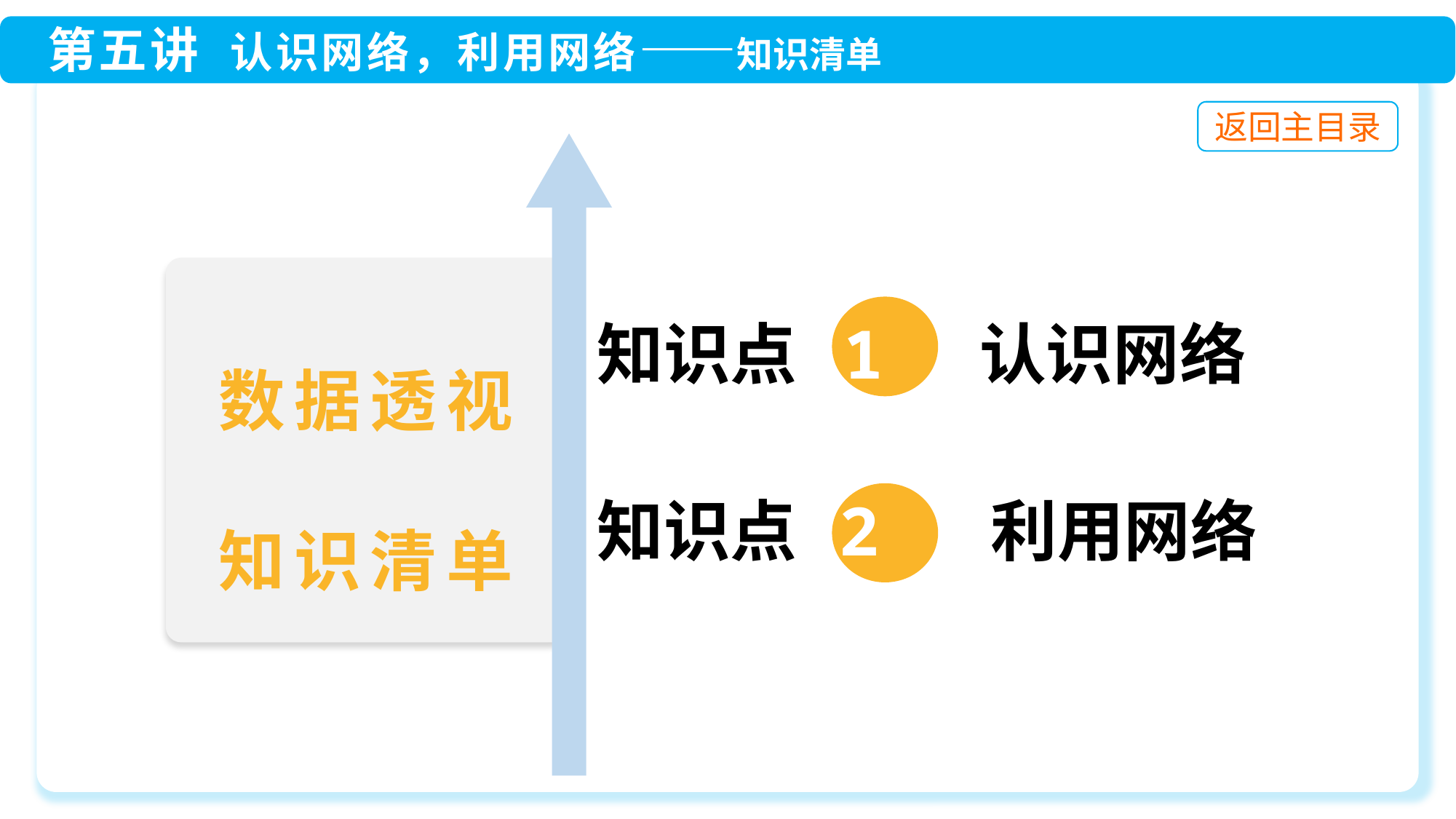

知识点  1  认识网络
知识点  2   利用网络

数据透视
知识清单